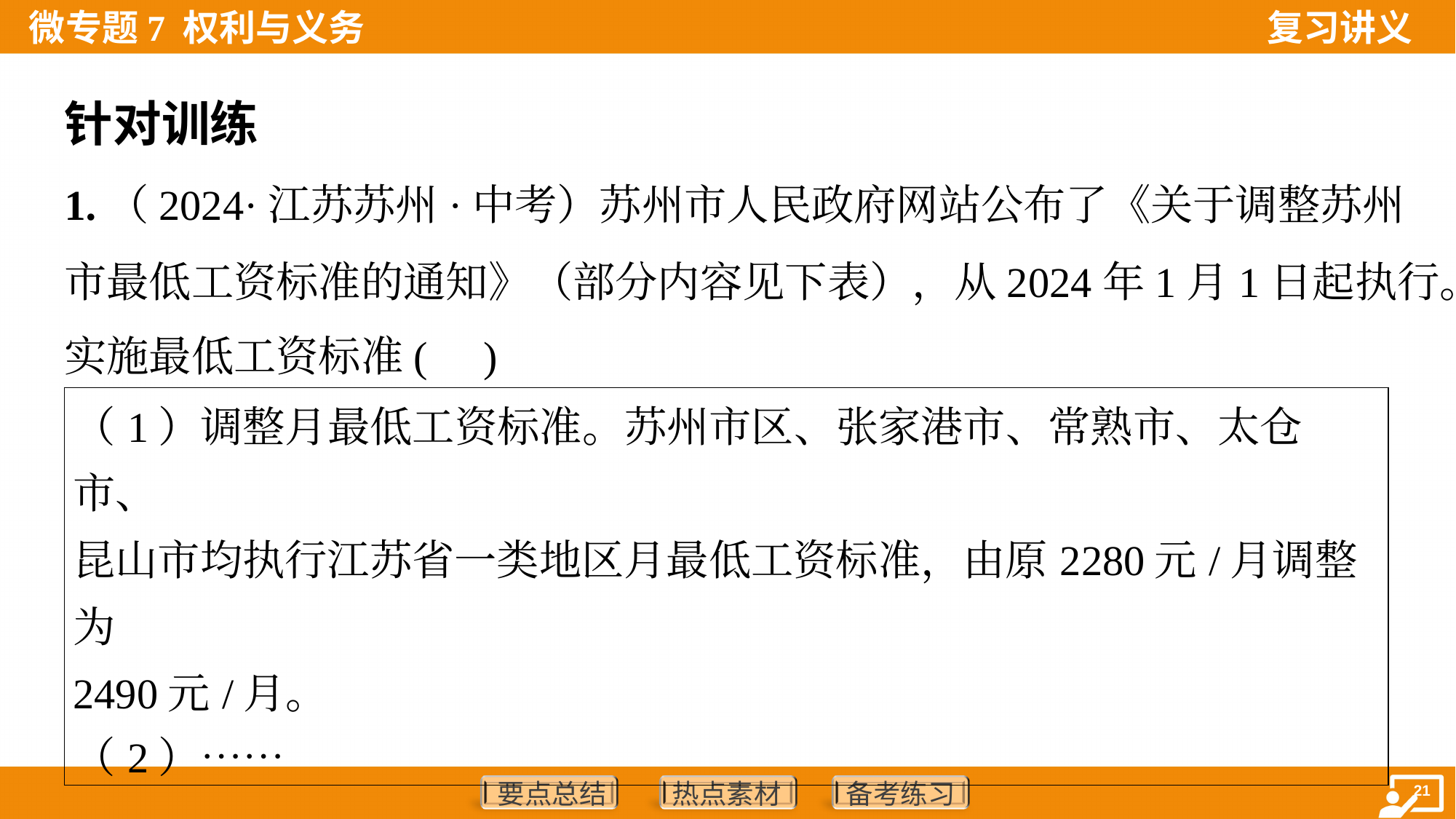

针对训练
1.（2024·江苏苏州·中考）苏州市人民政府网站公布了《关于调整苏州
市最低工资标准的通知》（部分内容见下表），从2024年1月1日起执行。
实施最低工资标准(     )
| （1）调整月最低工资标准。苏州市区、张家港市、常熟市、太仓市、 昆山市均执行江苏省一类地区月最低工资标准，由原2280元/月调整为 2490元/月。 （2）…… |
| --- |